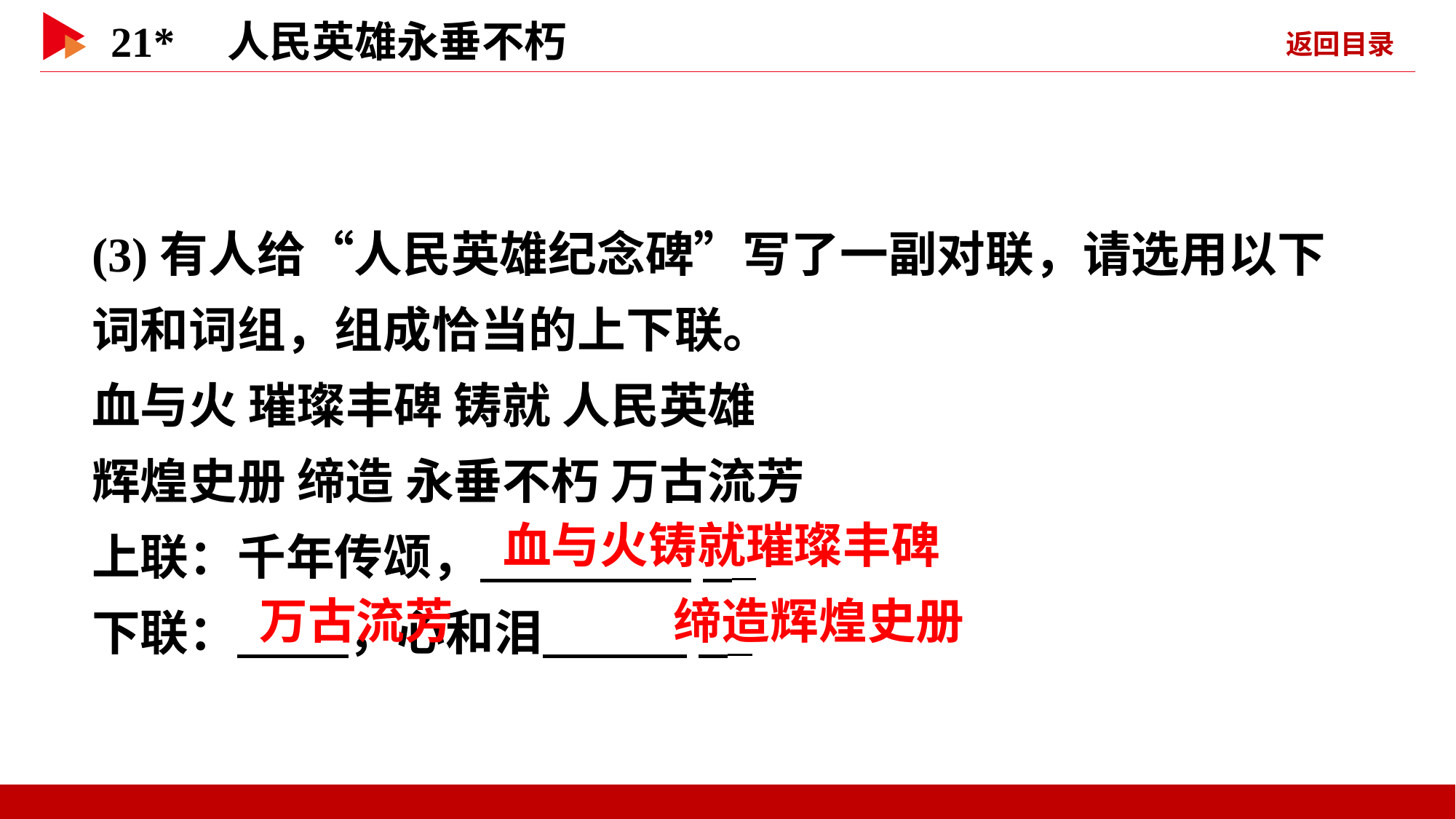

(3)有人给“人民英雄纪念碑”写了一副对联，请选用以下词和词组，组成恰当的上下联。
血与火 璀璨丰碑 铸就 人民英雄
辉煌史册 缔造 永垂不朽 万古流芳
上联：千年传颂，                   _
下联：          ，心和泪             _
 血与火铸就璀璨丰碑
 万古流芳
 缔造辉煌史册